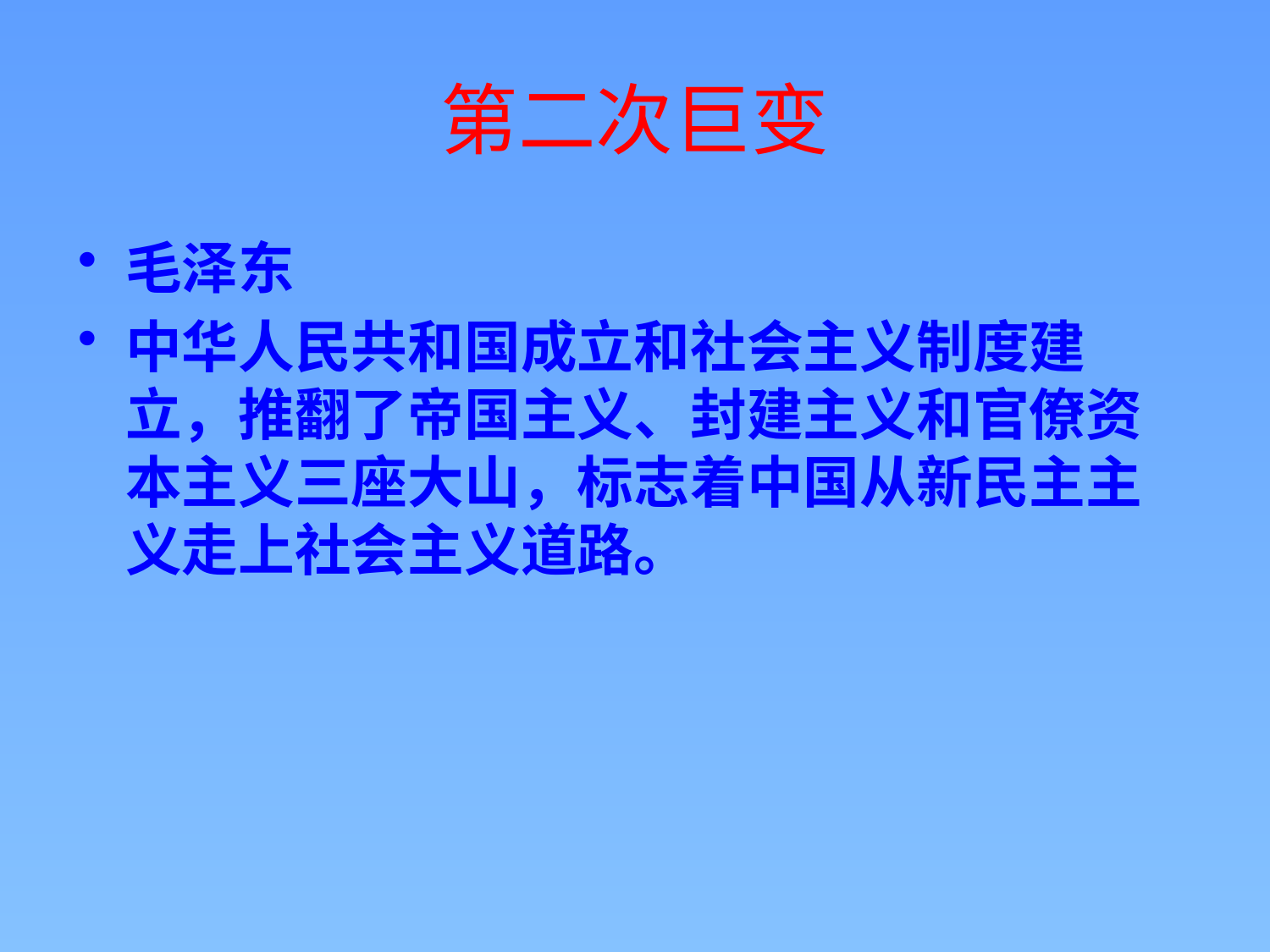

第二次巨变
毛泽东
中华人民共和国成立和社会主义制度建立，推翻了帝国主义、封建主义和官僚资本主义三座大山，标志着中国从新民主主义走上社会主义道路。